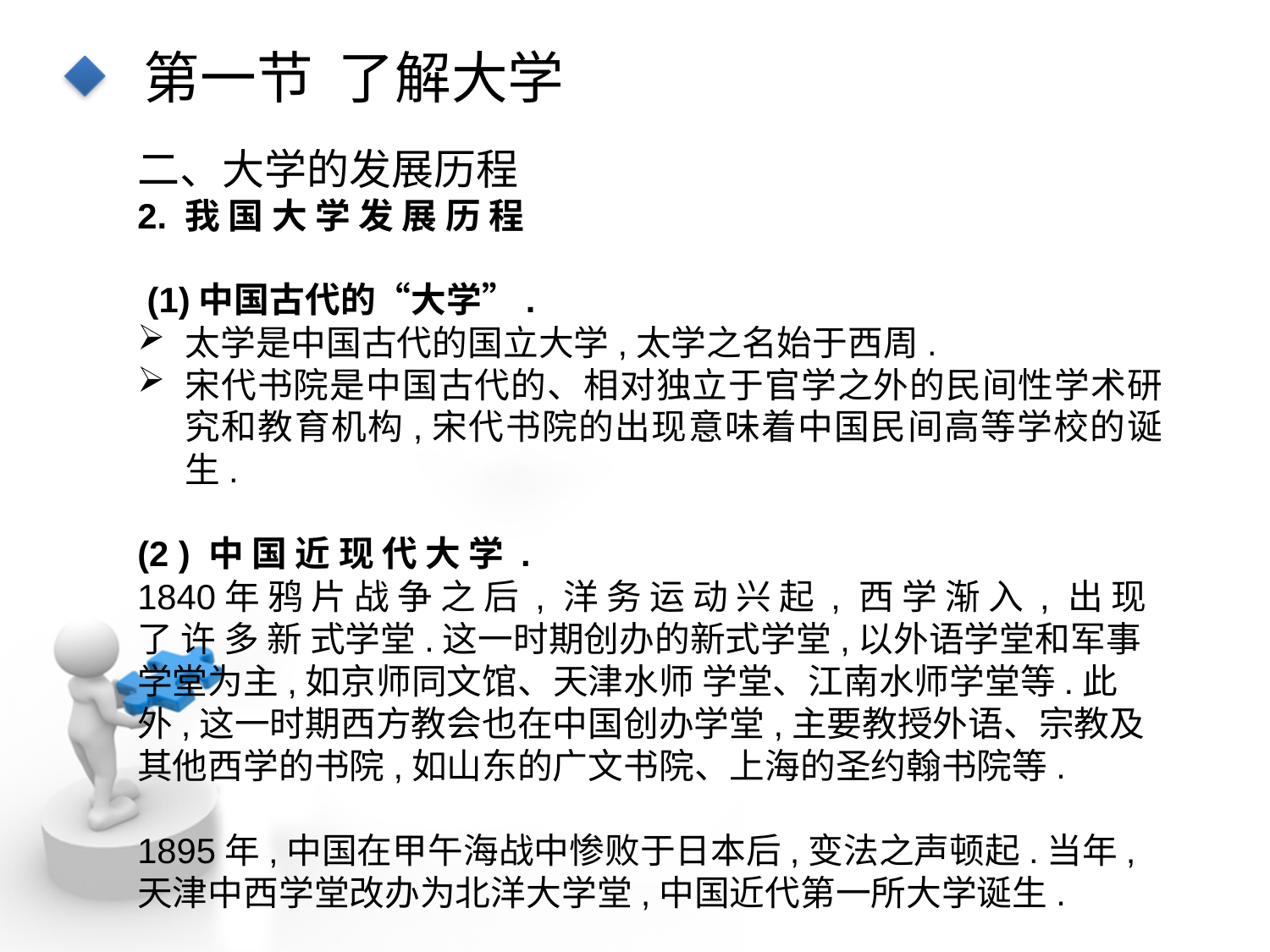

第一节  了解大学

二、大学的发展历程
2. 我 国 大 学 发 展 历 程

 (1)中国古代的“大学”.
太学是中国古代的国立大学,太学之名始于西周.
宋代书院是中国古代的、相对独立于官学之外的民间性学术研究和教育机构,宋代书院的出现意味着中国民间高等学校的诞生.

(2 ) 中 国 近 现 代 大 学 .
1840年 鸦 片 战 争 之 后 , 洋 务 运 动 兴 起 , 西 学 渐 入 , 出 现 了 许 多 新 式学堂.这一时期创办的新式学堂,以外语学堂和军事学堂为主,如京师同文馆、天津水师 学堂、江南水师学堂等.此外,这一时期西方教会也在中国创办学堂,主要教授外语、宗教及 其他西学的书院,如山东的广文书院、上海的圣约翰书院等.

1895年,中国在甲午海战中惨败于日本后,变法之声顿起.当年,天津中西学堂改办为北洋大学堂,中国近代第一所大学诞生.
点击添加文本
点击添加文本
点击添加文本
点击添加文本